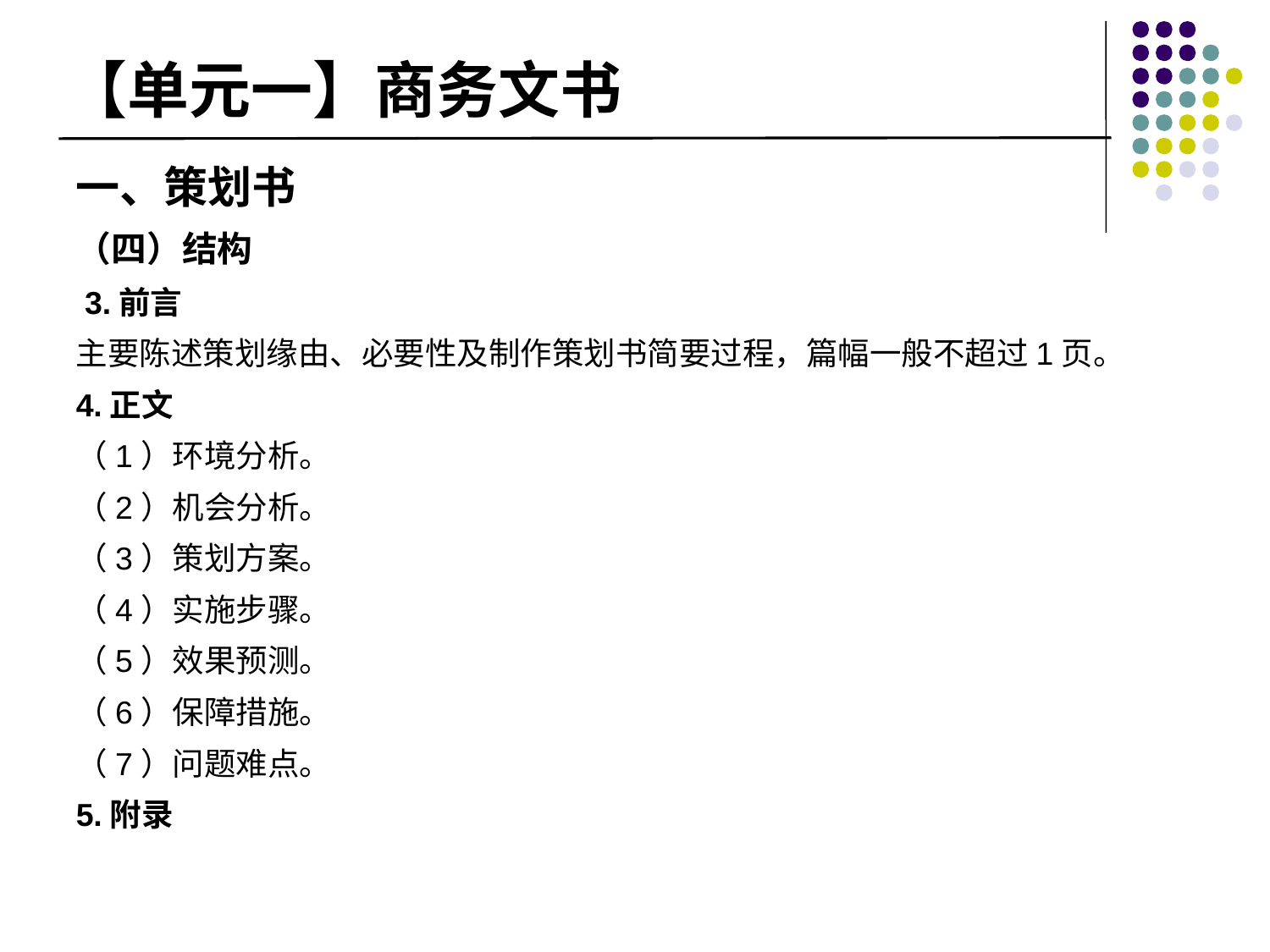

# 【单元一】商务文书
一、策划书
（四）结构
 3.前言
主要陈述策划缘由、必要性及制作策划书简要过程，篇幅一般不超过1页。
4.正文
（1）环境分析。
（2）机会分析。
（3）策划方案。
（4）实施步骤。
（5）效果预测。
（6）保障措施。
（7）问题难点。
5.附录